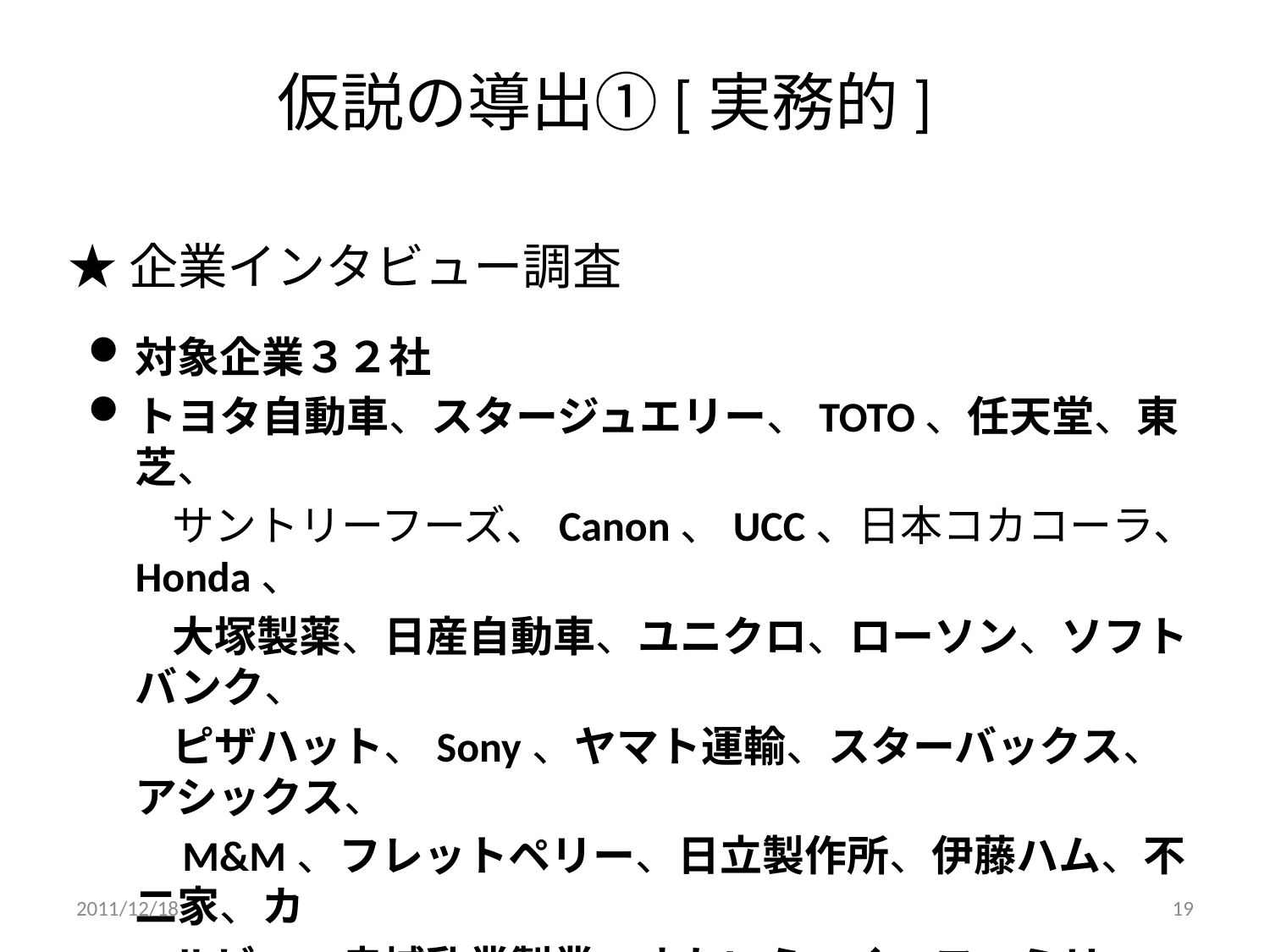

仮説の導出①[実務的]
# ★企業インタビュー調査
対象企業３２社
トヨタ自動車、スタージュエリー、TOTO、任天堂、東芝、
　　サントリーフーズ、Canon、UCC、日本コカコーラ、Honda、
　　大塚製薬、日産自動車、ユニクロ、ローソン、ソフトバンク、
　　ピザハット、Sony、ヤマト運輸、スターバックス、アシックス、
　　M&M、フレットペリー、日立製作所、伊藤ハム、不二家、カ
　　ルビー、赤城乳業製業、すかいらーく、ファミリーマート、
　　Vivienne Westwood、ナツメ社、マース
質問方法：インタビュー形式の質問調査

2011/12/18
19